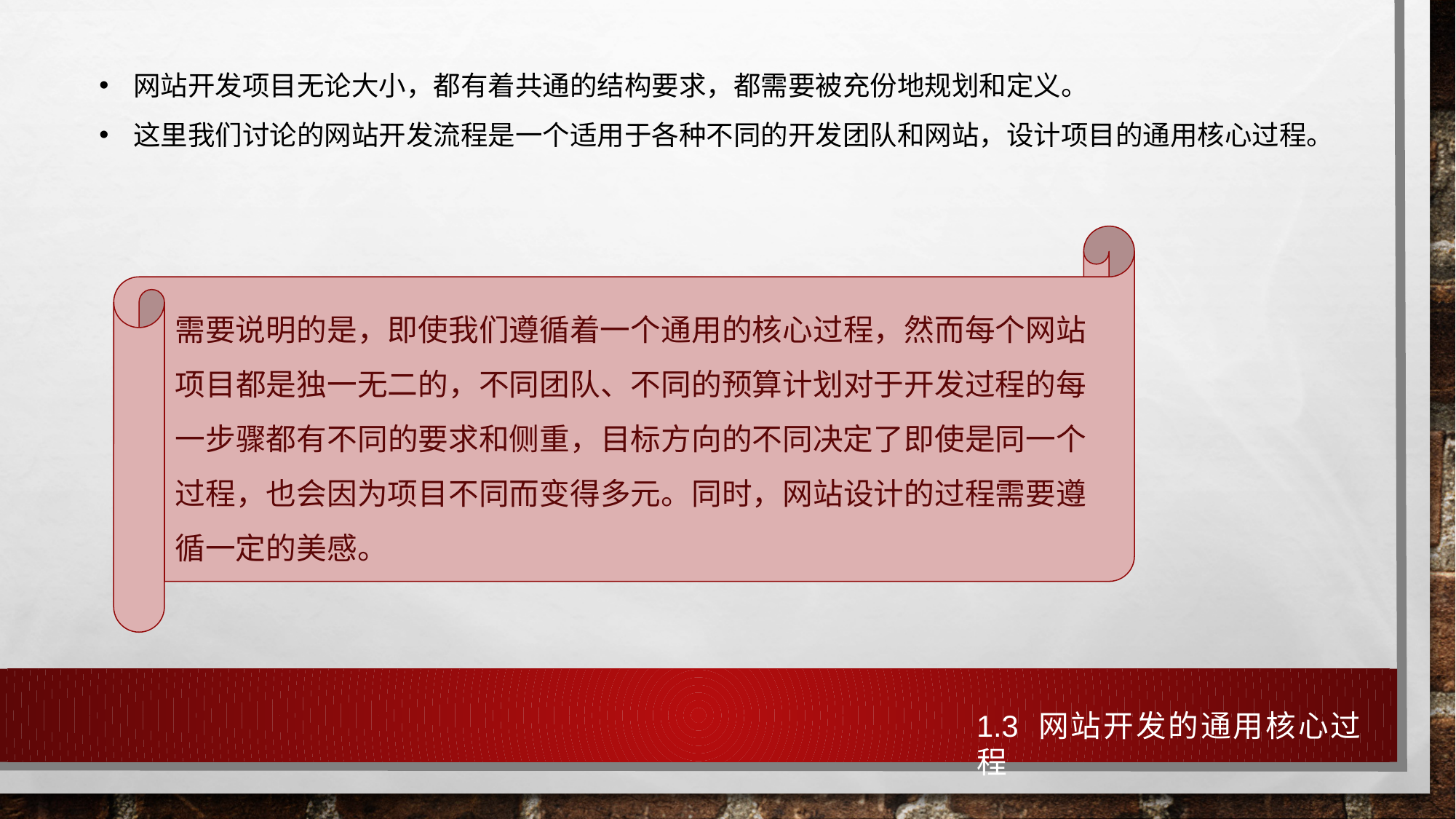

网站开发项目无论大小，都有着共通的结构要求，都需要被充份地规划和定义。
这里我们讨论的网站开发流程是一个适用于各种不同的开发团队和网站，设计项目的通用核心过程。
需要说明的是，即使我们遵循着一个通用的核心过程，然而每个网站项目都是独一无二的，不同团队、不同的预算计划对于开发过程的每一步骤都有不同的要求和侧重，目标方向的不同决定了即使是同一个过程，也会因为项目不同而变得多元。同时，网站设计的过程需要遵循一定的美感。
1.3 网站开发的通用核心过程